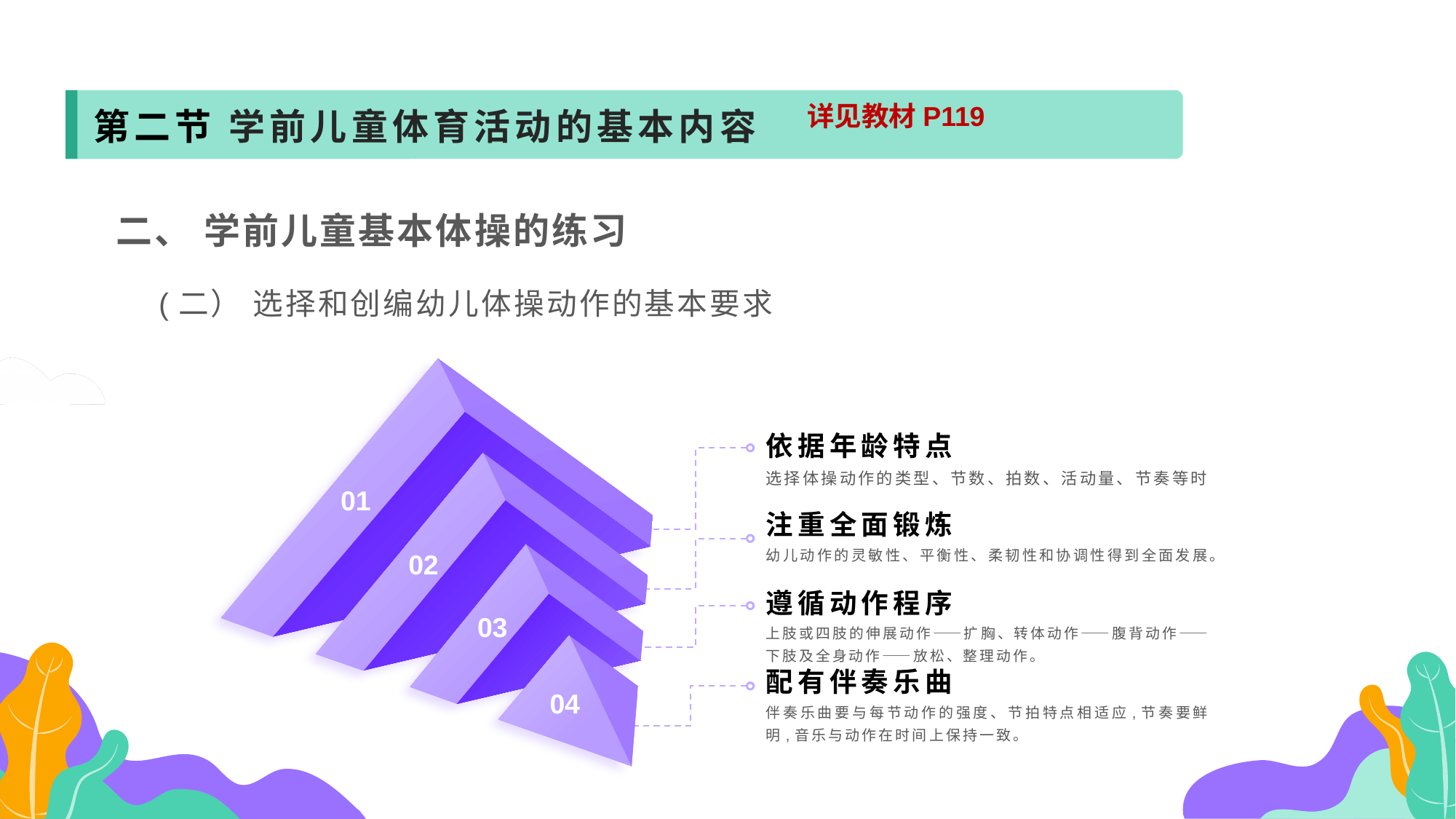

第二节 学前儿童体育活动的基本内容
详见教材P119
二、 学前儿童基本体操的练习
    (二） 选择和创编幼儿体操动作的基本要求

01

依据年龄特点

02
选择体操动作的类型、节数、拍数、活动量、节奏等时

注重全面锻炼

幼儿动作的灵敏性、平衡性、柔韧性和协调性得到全面发展。
03

遵循动作程序

上肢或四肢的伸展动作——扩胸、转体动作——腹背动作——下肢及全身动作——放松、整理动作。

04
配有伴奏乐曲

伴奏乐曲要与每节动作的强度、节拍特点相适应,节奏要鲜明,音乐与动作在时间上保持一致。